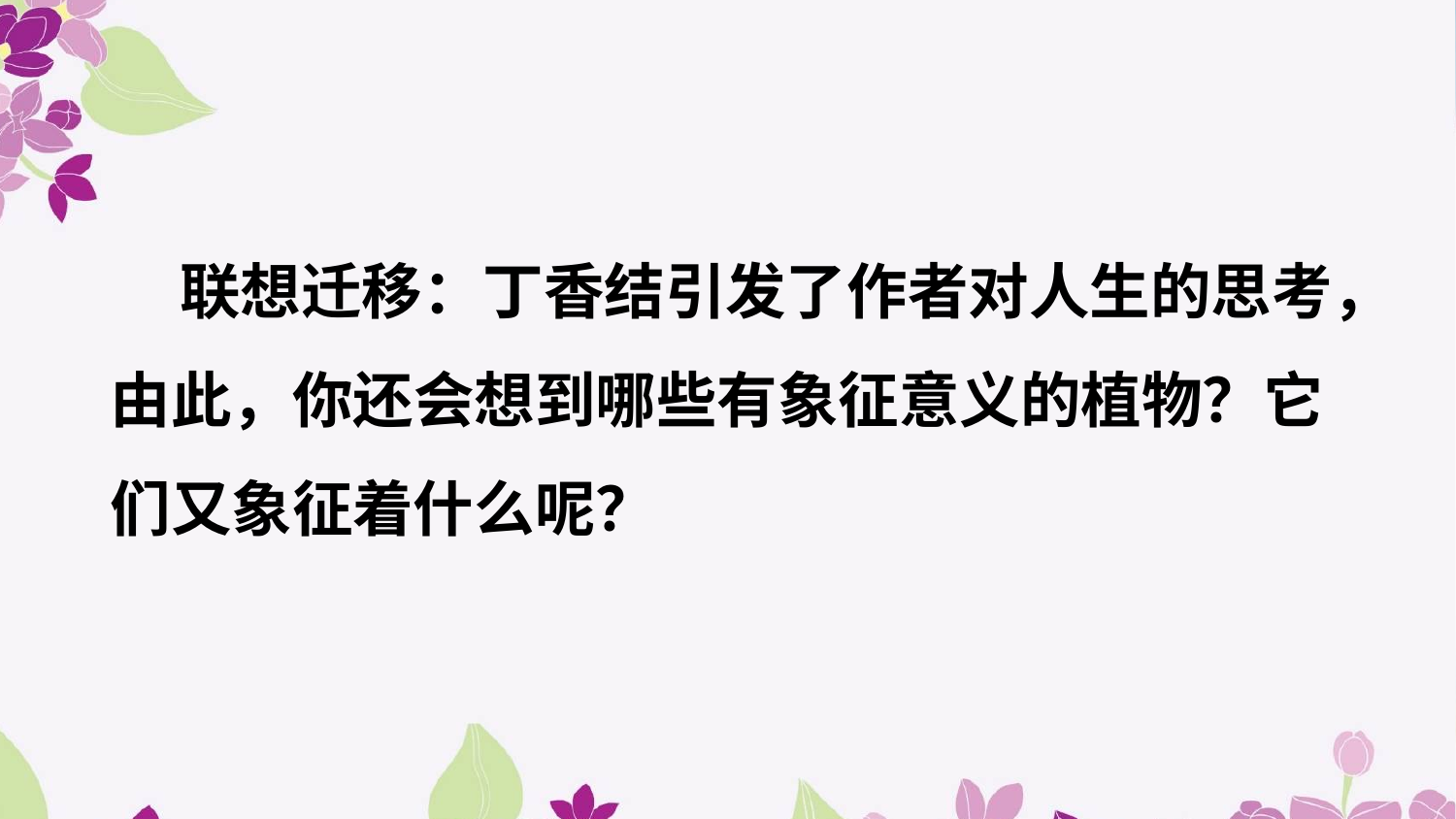

联想迁移：丁香结引发了作者对人生的思考，由此，你还会想到哪些有象征意义的植物？它们又象征着什么呢？